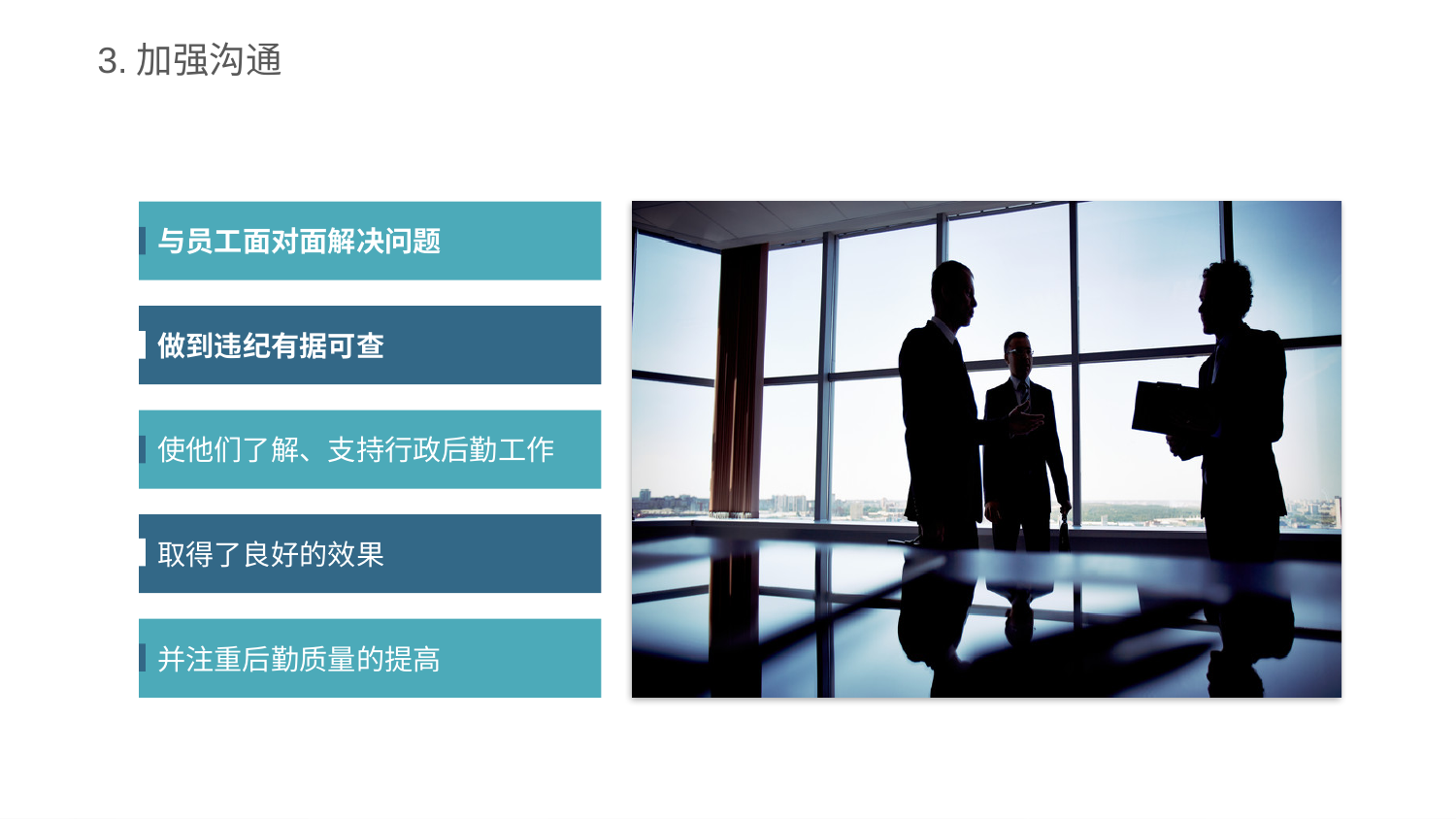

3.加强沟通

 与员工面对面解决问题

 做到违纪有据可查

 使他们了解、支持行政后勤工作

 取得了良好的效果

 并注重后勤质量的提高